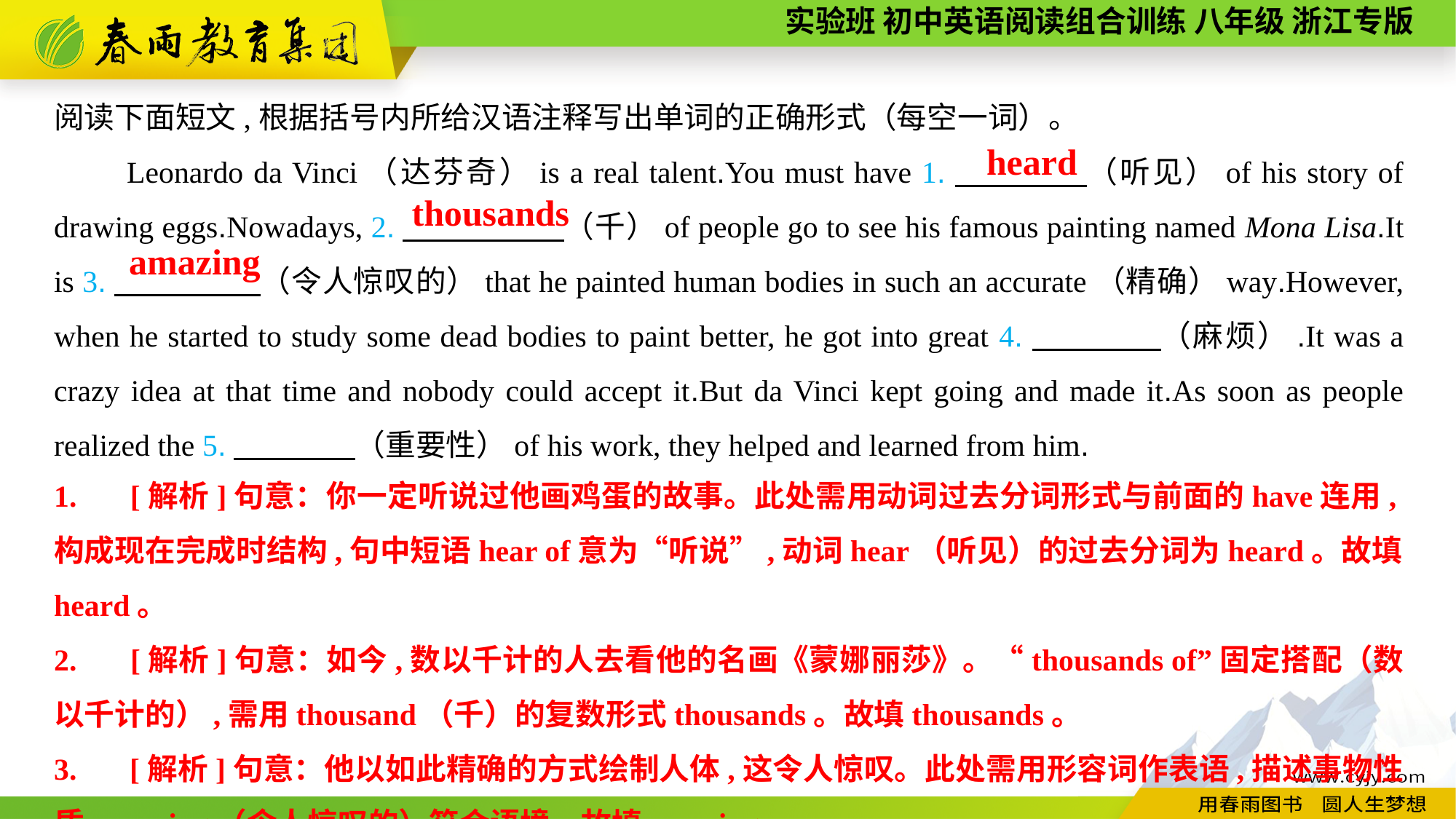

阅读下面短文,根据括号内所给汉语注释写出单词的正确形式（每空一词）。
Leonardo da Vinci（达芬奇）is a real talent.You must have 1.　　　　（听见）of his story of drawing eggs.Nowadays, 2.　　     　　（千）of people go to see his famous painting named Mona Lisa.It is 3.　   　　　（令人惊叹的）that he painted human bodies in such an accurate（精确）way.However, when he started to study some dead bodies to paint better, he got into great 4.　　　　（麻烦）.It was a crazy idea at that time and nobody could accept it.But da Vinci kept going and made it.As soon as people realized the 5.　　　　（重要性）of his work, they helped and learned from him.
heard
thousands
amazing
1. 　[解析]句意：你一定听说过他画鸡蛋的故事。此处需用动词过去分词形式与前面的have连用,构成现在完成时结构,句中短语hear of意为“听说”,动词hear（听见）的过去分词为heard。故填heard。
2. 　[解析]句意：如今,数以千计的人去看他的名画《蒙娜丽莎》。“thousands of”固定搭配（数以千计的）,需用thousand（千）的复数形式thousands。故填thousands。
3. 　[解析]句意：他以如此精确的方式绘制人体,这令人惊叹。此处需用形容词作表语,描述事物性质,amazing（令人惊叹的）符合语境。故填amazing。